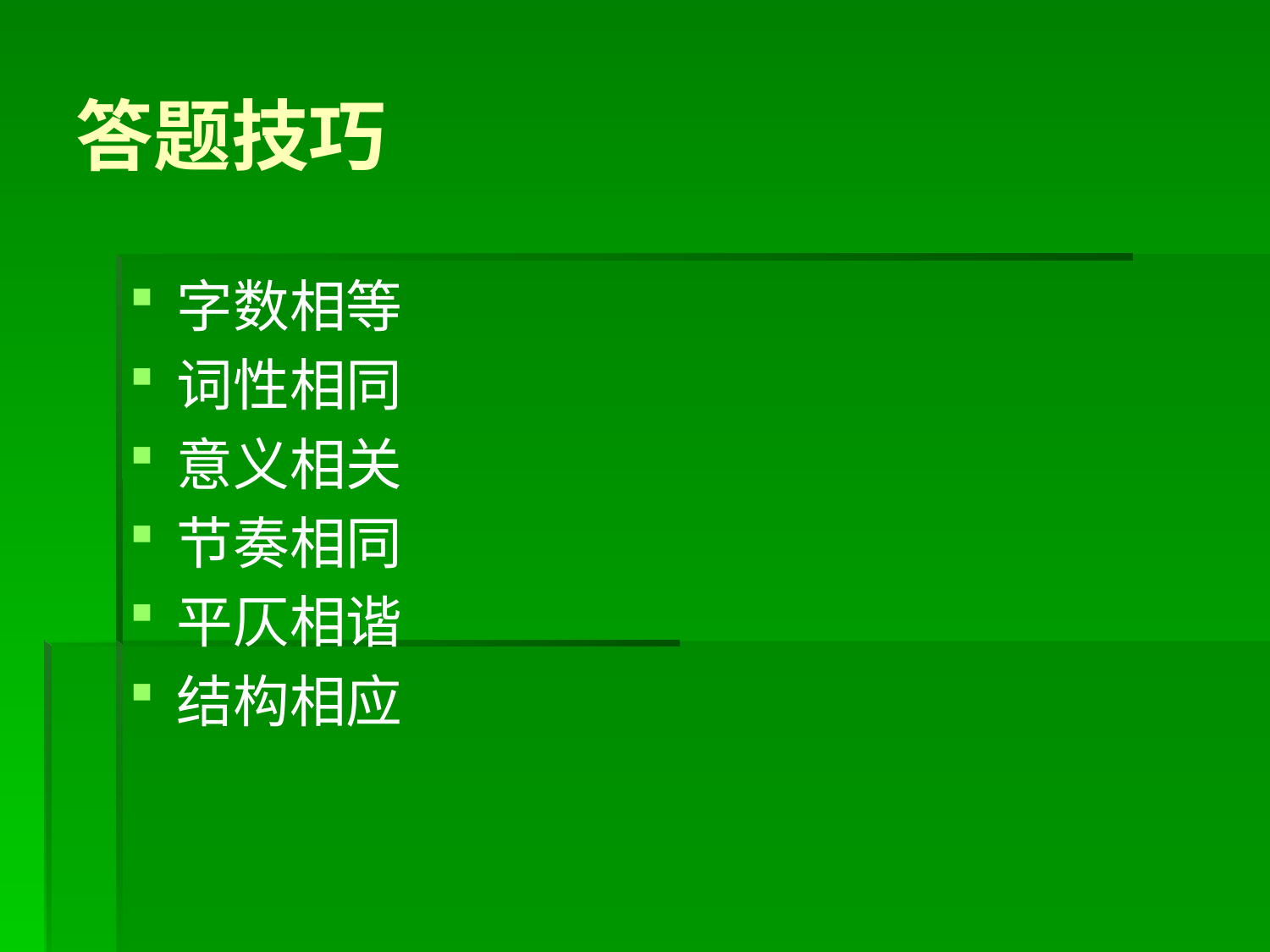

# 答题技巧
字数相等
词性相同
意义相关
节奏相同
平仄相谐
结构相应